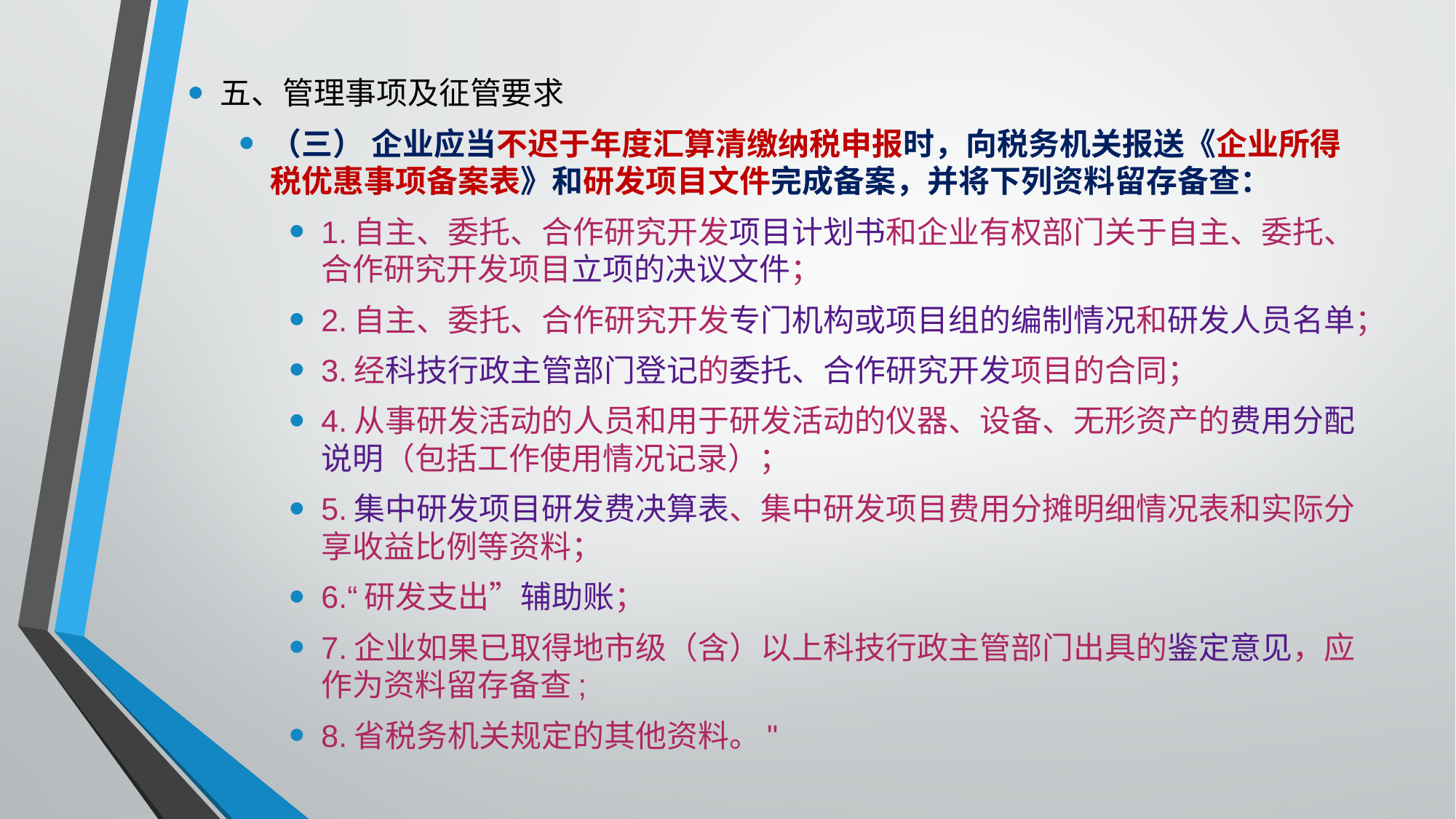

五、管理事项及征管要求
（三） 企业应当不迟于年度汇算清缴纳税申报时，向税务机关报送《企业所得税优惠事项备案表》和研发项目文件完成备案，并将下列资料留存备查：
1.自主、委托、合作研究开发项目计划书和企业有权部门关于自主、委托、合作研究开发项目立项的决议文件；
2.自主、委托、合作研究开发专门机构或项目组的编制情况和研发人员名单；
3.经科技行政主管部门登记的委托、合作研究开发项目的合同；
4.从事研发活动的人员和用于研发活动的仪器、设备、无形资产的费用分配说明（包括工作使用情况记录）；
5.集中研发项目研发费决算表、集中研发项目费用分摊明细情况表和实际分享收益比例等资料；
6.“研发支出”辅助账；
7.企业如果已取得地市级（含）以上科技行政主管部门出具的鉴定意见，应作为资料留存备查;
8.省税务机关规定的其他资料。"